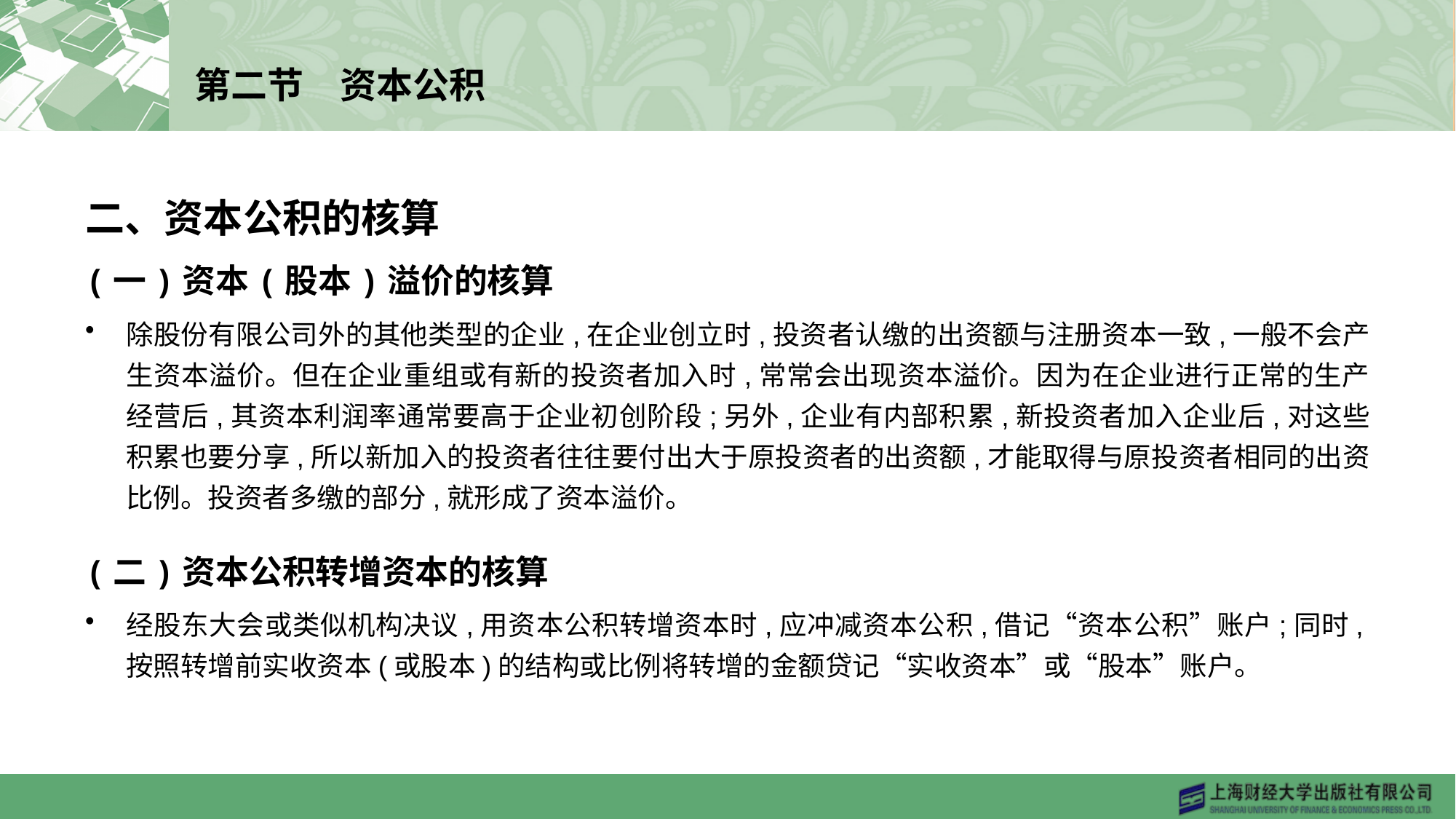

# 第二节　资本公积
二、资本公积的核算
(一)资本(股本)溢价的核算
除股份有限公司外的其他类型的企业,在企业创立时,投资者认缴的出资额与注册资本一致,一般不会产生资本溢价。但在企业重组或有新的投资者加入时,常常会出现资本溢价。因为在企业进行正常的生产经营后,其资本利润率通常要高于企业初创阶段;另外,企业有内部积累,新投资者加入企业后,对这些积累也要分享,所以新加入的投资者往往要付出大于原投资者的出资额,才能取得与原投资者相同的出资比例。投资者多缴的部分,就形成了资本溢价。
(二)资本公积转增资本的核算
经股东大会或类似机构决议,用资本公积转增资本时,应冲减资本公积,借记“资本公积”账户;同时,按照转增前实收资本(或股本)的结构或比例将转增的金额贷记“实收资本”或“股本”账户。